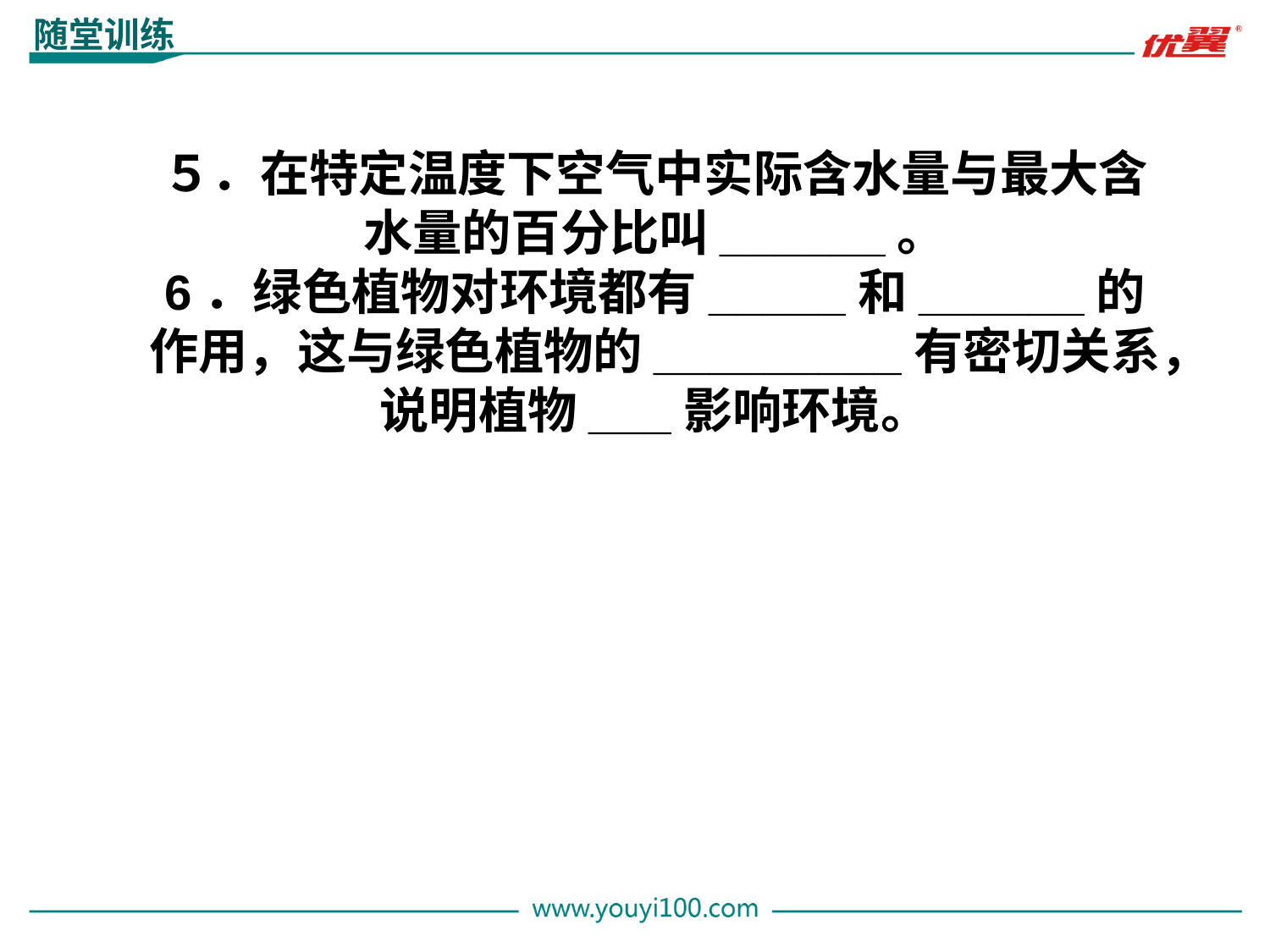

随堂训练
５．在特定温度下空气中实际含水量与最大含水量的百分比叫______。
6．绿色植物对环境都有_____和______的作用，这与绿色植物的_________有密切关系，说明植物___影响环境。